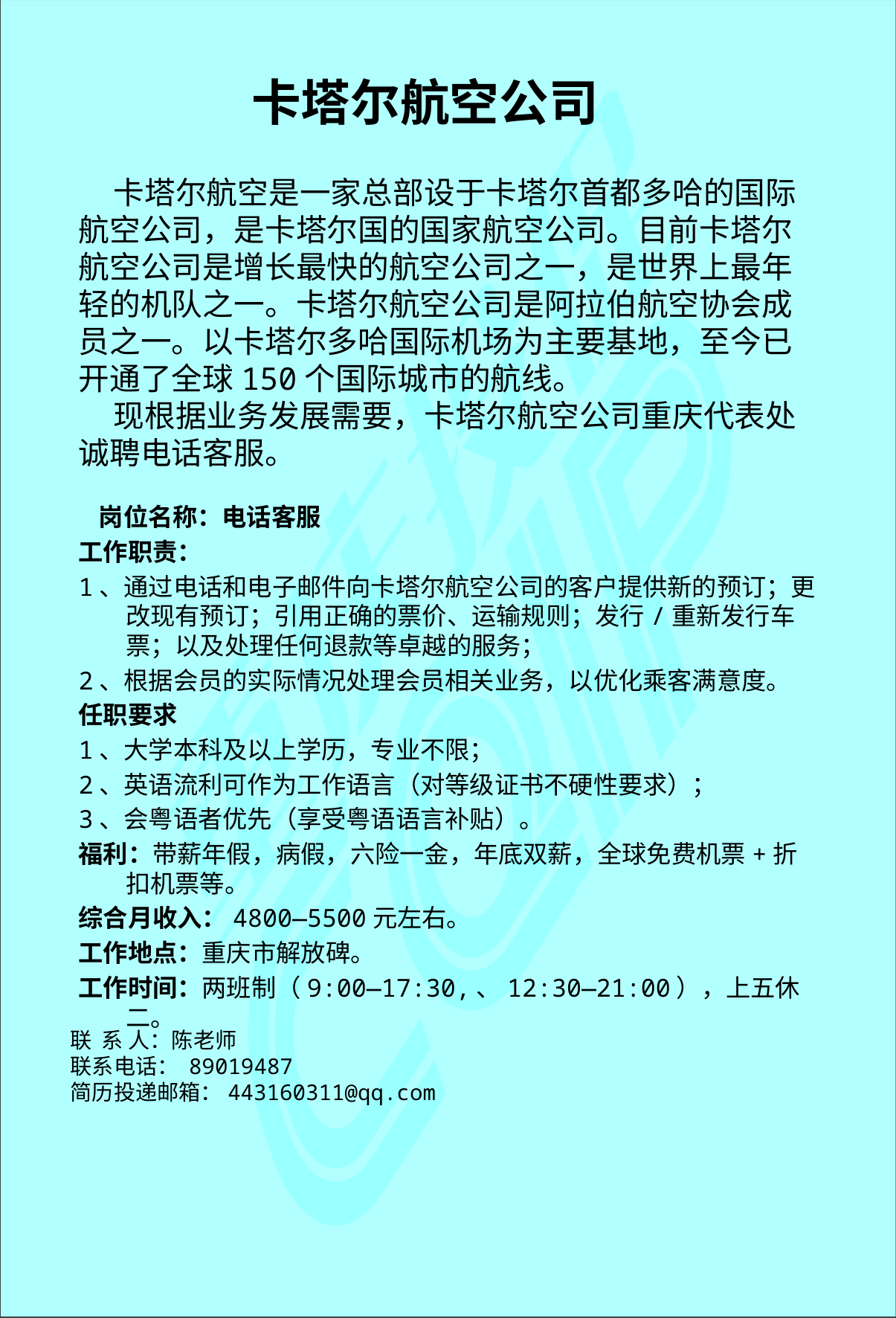

# 卡塔尔航空公司
    卡塔尔航空是一家总部设于卡塔尔首都多哈的国际航空公司，是卡塔尔国的国家航空公司。目前卡塔尔航空公司是增长最快的航空公司之一，是世界上最年轻的机队之一。卡塔尔航空公司是阿拉伯航空协会成员之一。以卡塔尔多哈国际机场为主要基地，至今已开通了全球150个国际城市的航线。
    现根据业务发展需要，卡塔尔航空公司重庆代表处诚聘电话客服。

   岗位名称：电话客服
工作职责：
1、通过电话和电子邮件向卡塔尔航空公司的客户提供新的预订；更改现有预订；引用正确的票价、运输规则；发行/重新发行车票；以及处理任何退款等卓越的服务；
2、根据会员的实际情况处理会员相关业务，以优化乘客满意度。
任职要求
1、大学本科及以上学历，专业不限；
2、英语流利可作为工作语言（对等级证书不硬性要求）；
3、会粤语者优先（享受粤语语言补贴）。
福利：带薪年假，病假，六险一金，年底双薪，全球免费机票+折扣机票等。
综合月收入：4800—5500元左右。
工作地点：重庆市解放碑。
工作时间：两班制（9:00—17:30,、12:30—21:00），上五休二。
联  系 人：陈老师
联系电话： 89019487
简历投递邮箱：443160311@qq.com